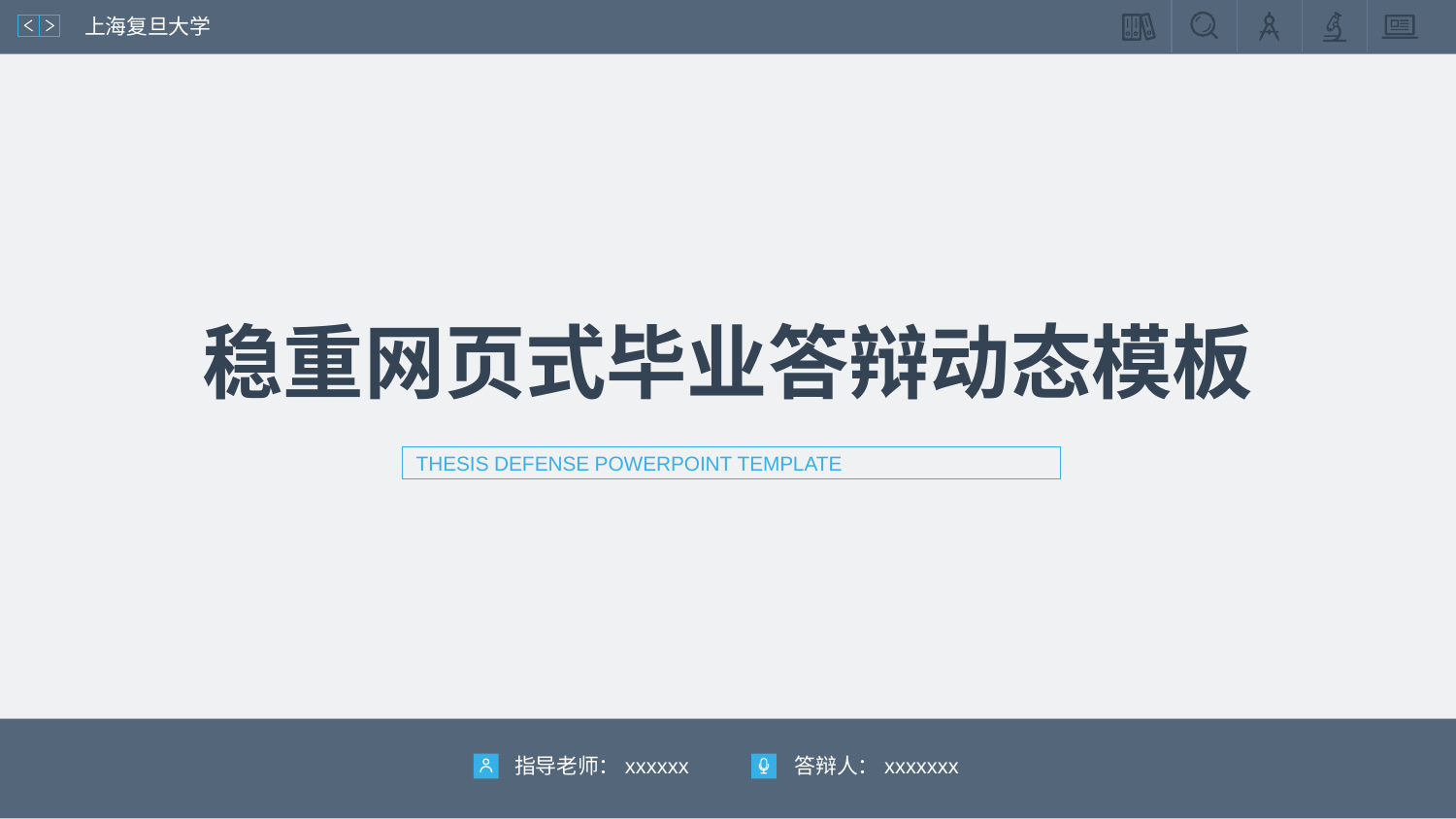

上海复旦大学

稳重网页式毕业答辩动态模板
THESIS DEFENSE POWERPOINT TEMPLATE
指导老师：xxxxxx
答辩人：xxxxxxx